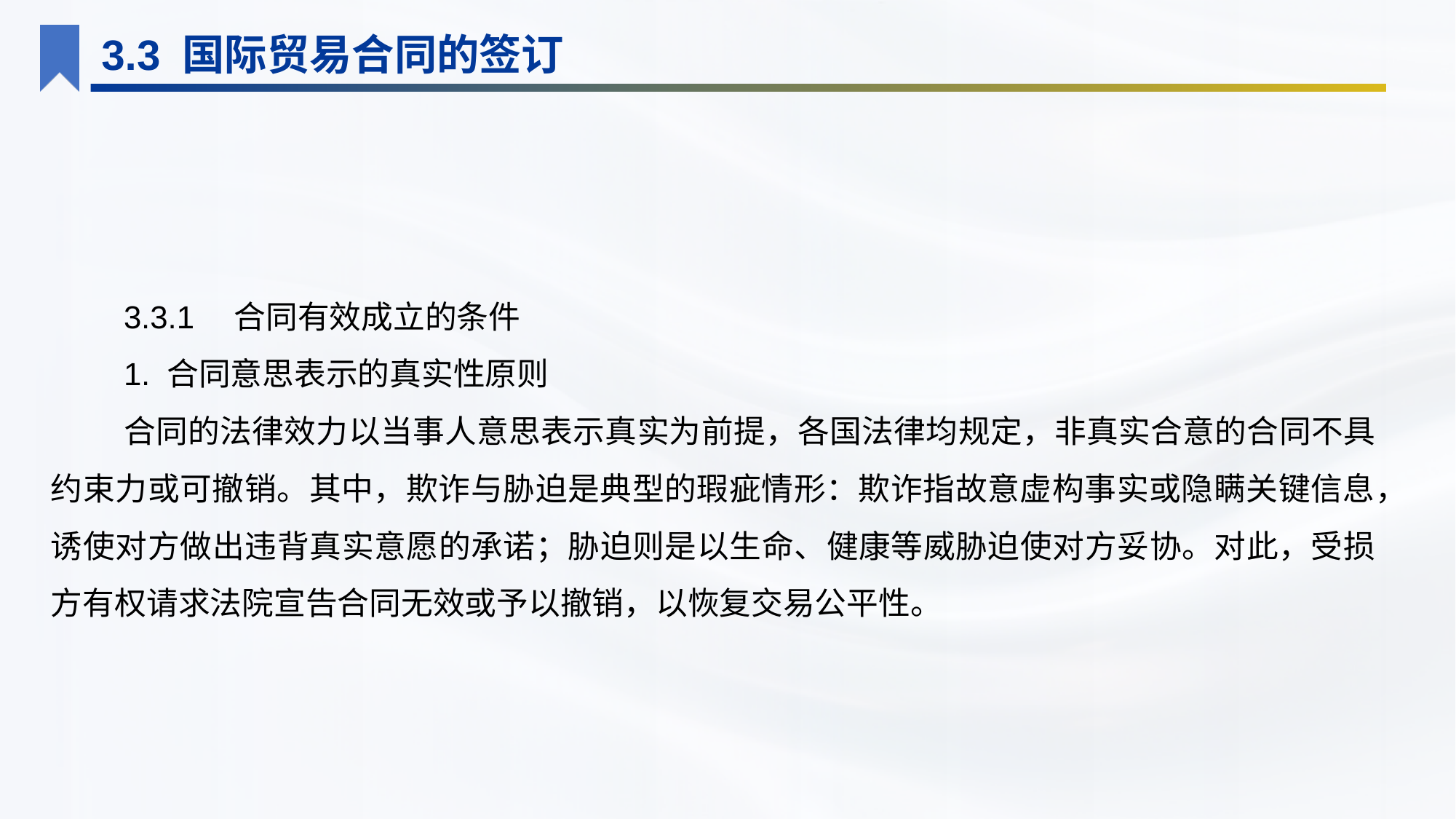

3.3 国际贸易合同的签订
3.3.1　合同有效成立的条件
1. 合同意思表示的真实性原则
合同的法律效力以当事人意思表示真实为前提，各国法律均规定，非真实合意的合同不具约束力或可撤销。其中，欺诈与胁迫是典型的瑕疵情形：欺诈指故意虚构事实或隐瞒关键信息，诱使对方做出违背真实意愿的承诺；胁迫则是以生命、健康等威胁迫使对方妥协。对此，受损方有权请求法院宣告合同无效或予以撤销，以恢复交易公平性。